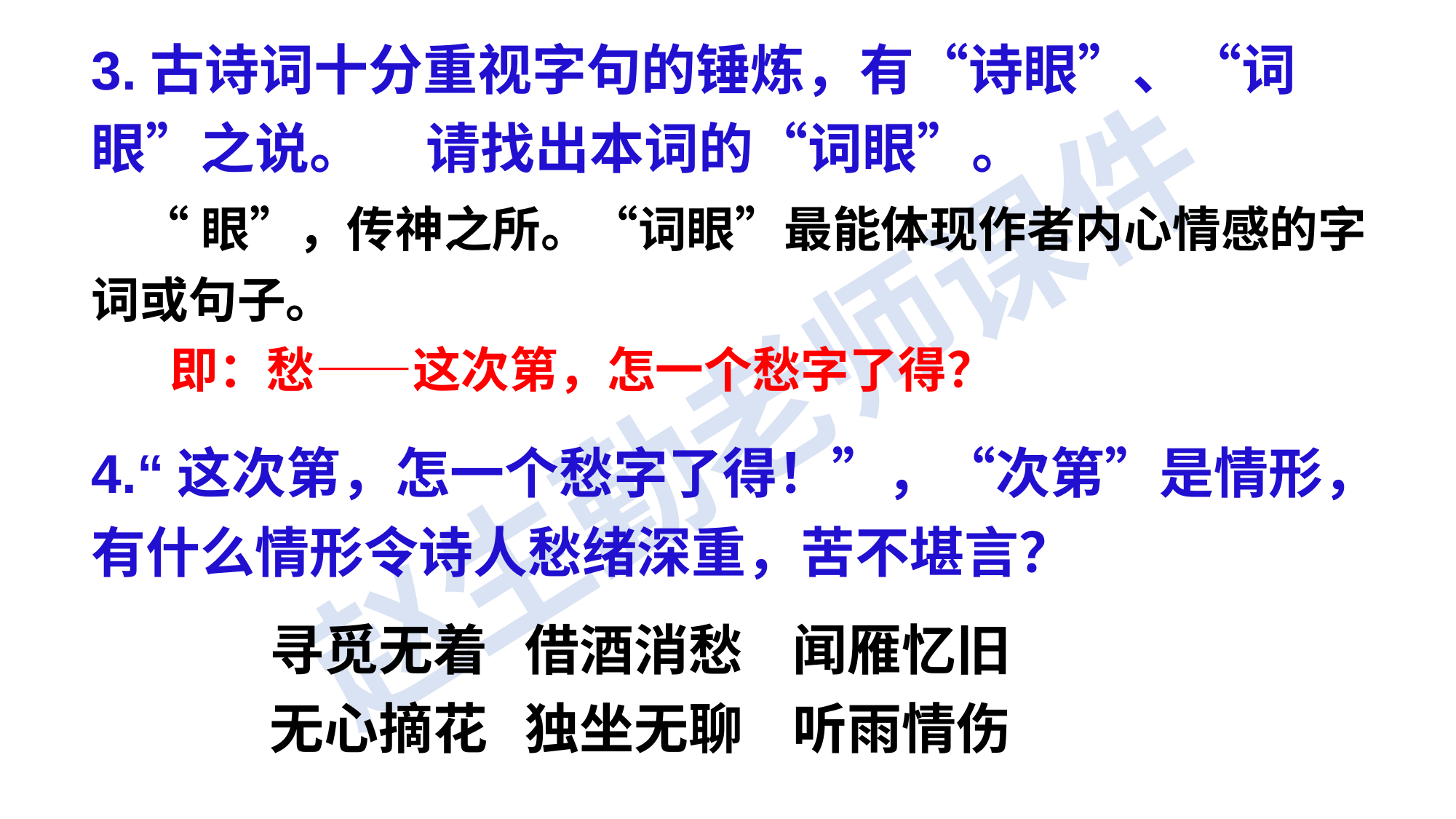

3.古诗词十分重视字句的锤炼，有“诗眼”、“词眼”之说。     请找出本词的“词眼”。
    “眼”，传神之所。“词眼”最能体现作者内心情感的字词或句子。
      即：愁——这次第，怎一个愁字了得？
4.“这次第，怎一个愁字了得！”，“次第”是情形，有什么情形令诗人愁绪深重，苦不堪言？
寻觅无着   借酒消愁    闻雁忆旧
无心摘花   独坐无聊    听雨情伤